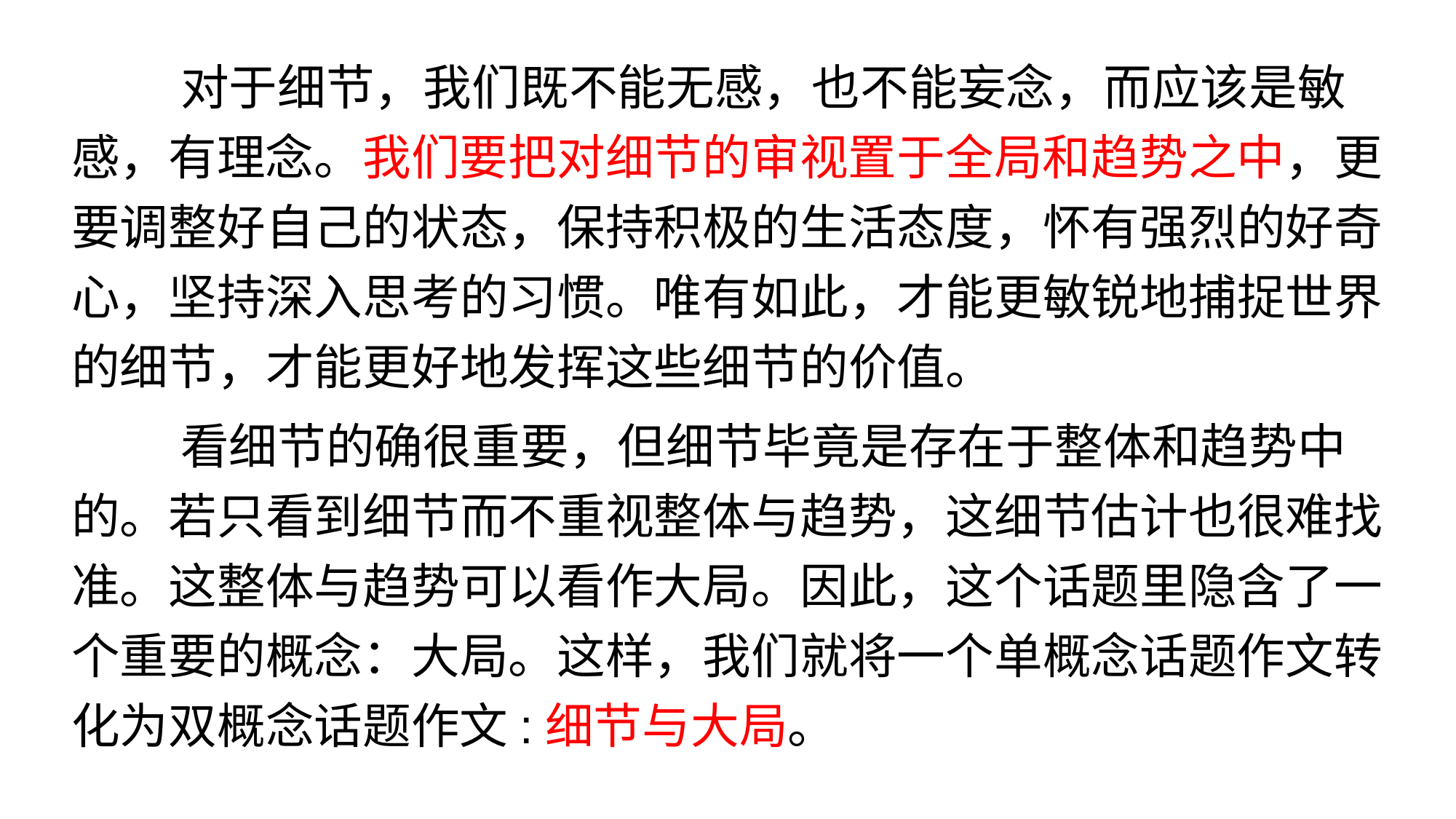

对于细节，我们既不能无感，也不能妄念，而应该是敏感，有理念。我们要把对细节的审视置于全局和趋势之中，更要调整好自己的状态，保持积极的生活态度，怀有强烈的好奇心，坚持深入思考的习惯。唯有如此，才能更敏锐地捕捉世界的细节，才能更好地发挥这些细节的价值。
	看细节的确很重要，但细节毕竟是存在于整体和趋势中的。若只看到细节而不重视整体与趋势，这细节估计也很难找准。这整体与趋势可以看作大局。因此，这个话题里隐含了一个重要的概念：大局。这样，我们就将一个单概念话题作文转化为双概念话题作文:细节与大局。